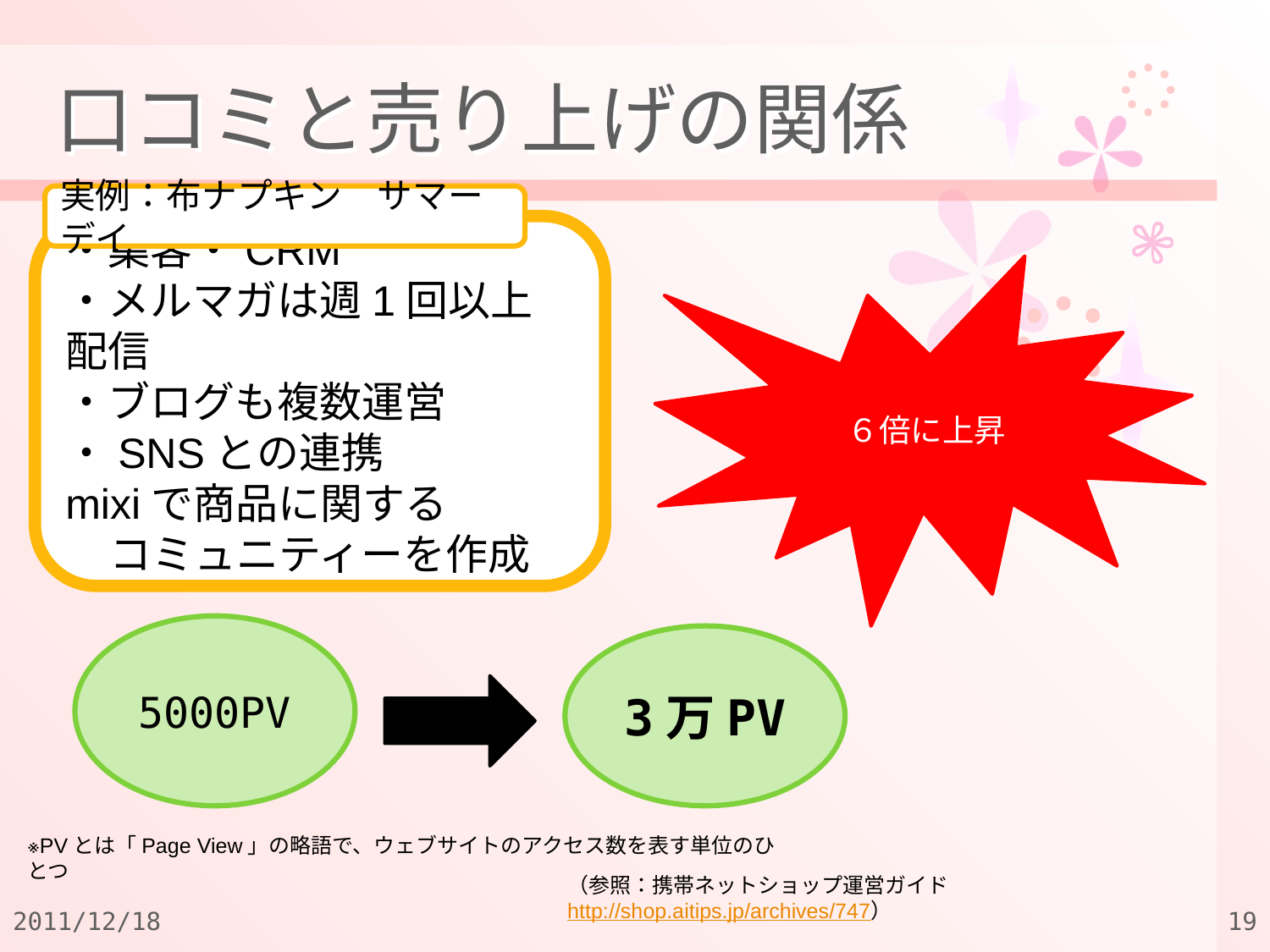

# 口コミと売り上げの関係
実例：布ナプキン　サマーデイ
・集客・CRM
・メルマガは週1回以上配信
・ブログも複数運営
・SNSとの連携
mixiで商品に関する
コミュニティーを作成
６倍に上昇
5000PV
3万PV

※PVとは「Page View」の略語で、ウェブサイトのアクセス数を表す単位のひとつ
（参照：携帯ネットショップ運営ガイド　http://shop.aitips.jp/archives/747）
2011/12/18
19
そのため口コミ効果により3ヶ月で